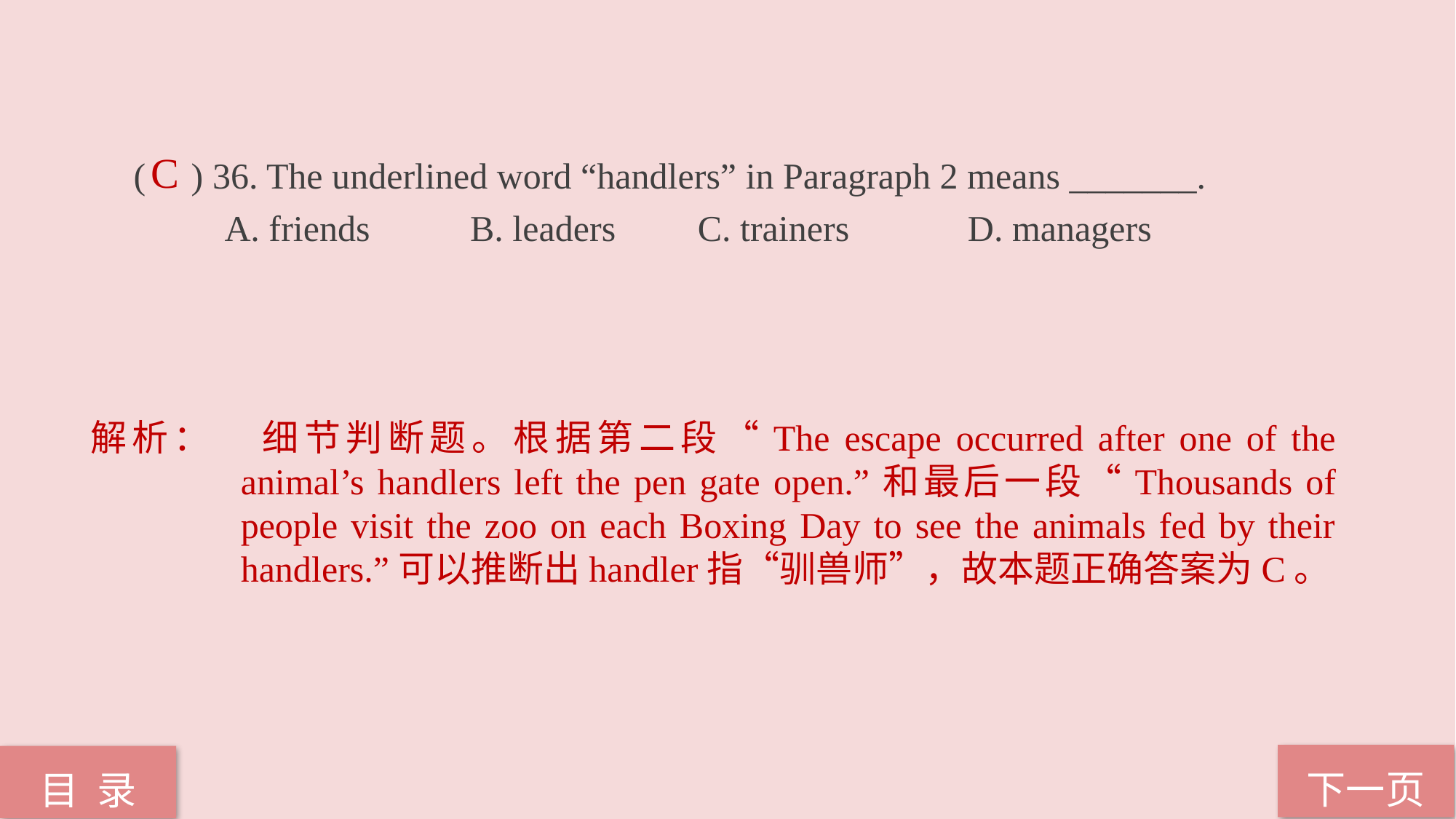

(     ) 36. The underlined word “handlers” in Paragraph 2 means _______.
          A. friends           B. leaders         C. trainers             D. managers
C
解析：	细节判断题。根据第二段“The escape occurred after one of the animal’s handlers left the pen gate open.”和最后一段“Thousands of people visit the zoo on each Boxing Day to see the animals fed by their handlers.”可以推断出handler指“驯兽师”，故本题正确答案为C。